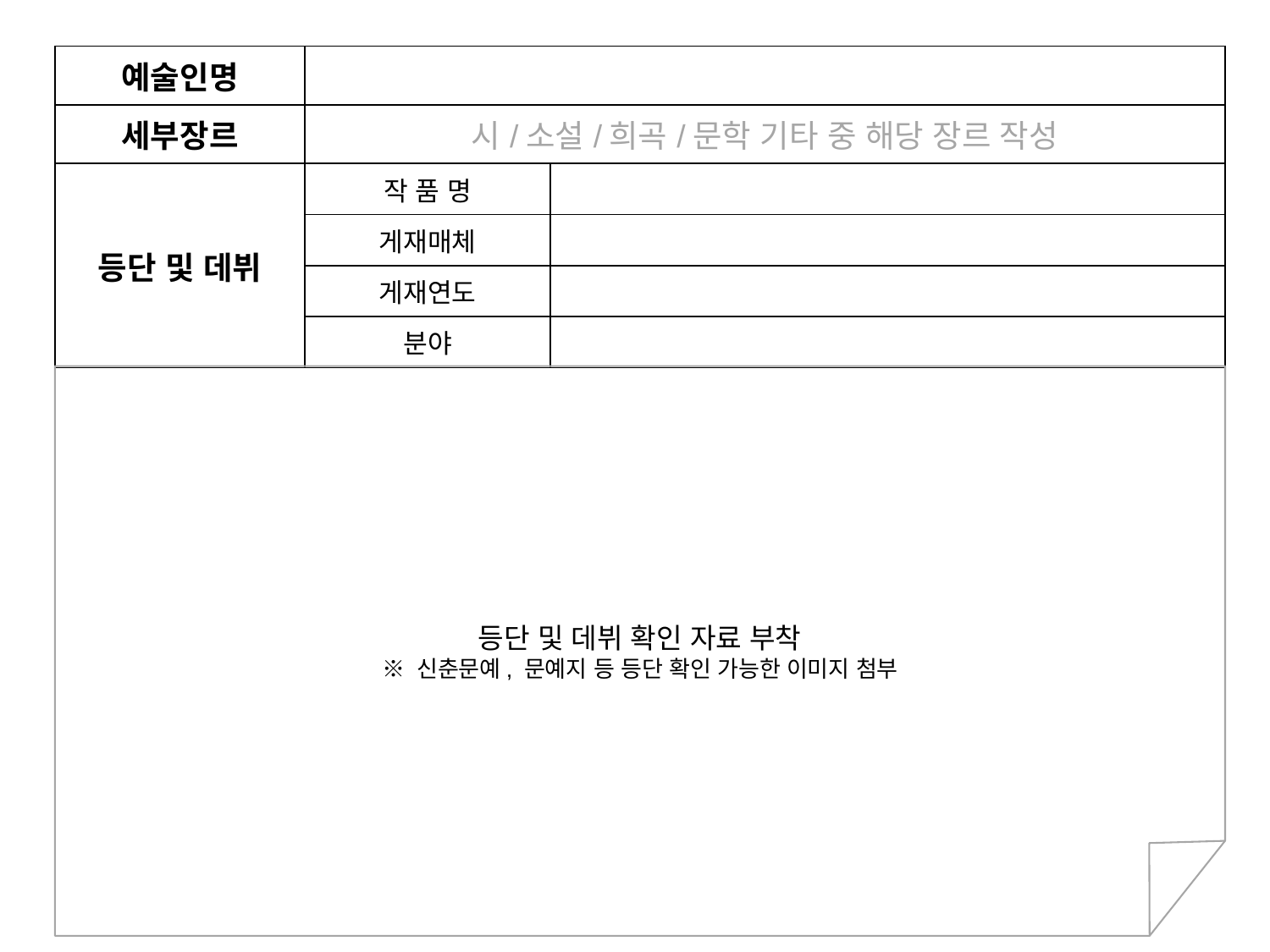

| 예술인명 |  |  |
| --- | --- | --- |
| 세부장르 | 시/소설/희곡/문학 기타 중 해당 장르 작성 |  |
| 등단 및 데뷔 | 작 품 명 |  |
|  | 게재매체 |  |
|  | 게재연도 |  |
|  | 분야 |  |
등단 및 데뷔 확인 자료 부착
※ 신춘문예, 문예지 등 등단 확인 가능한 이미지 첨부